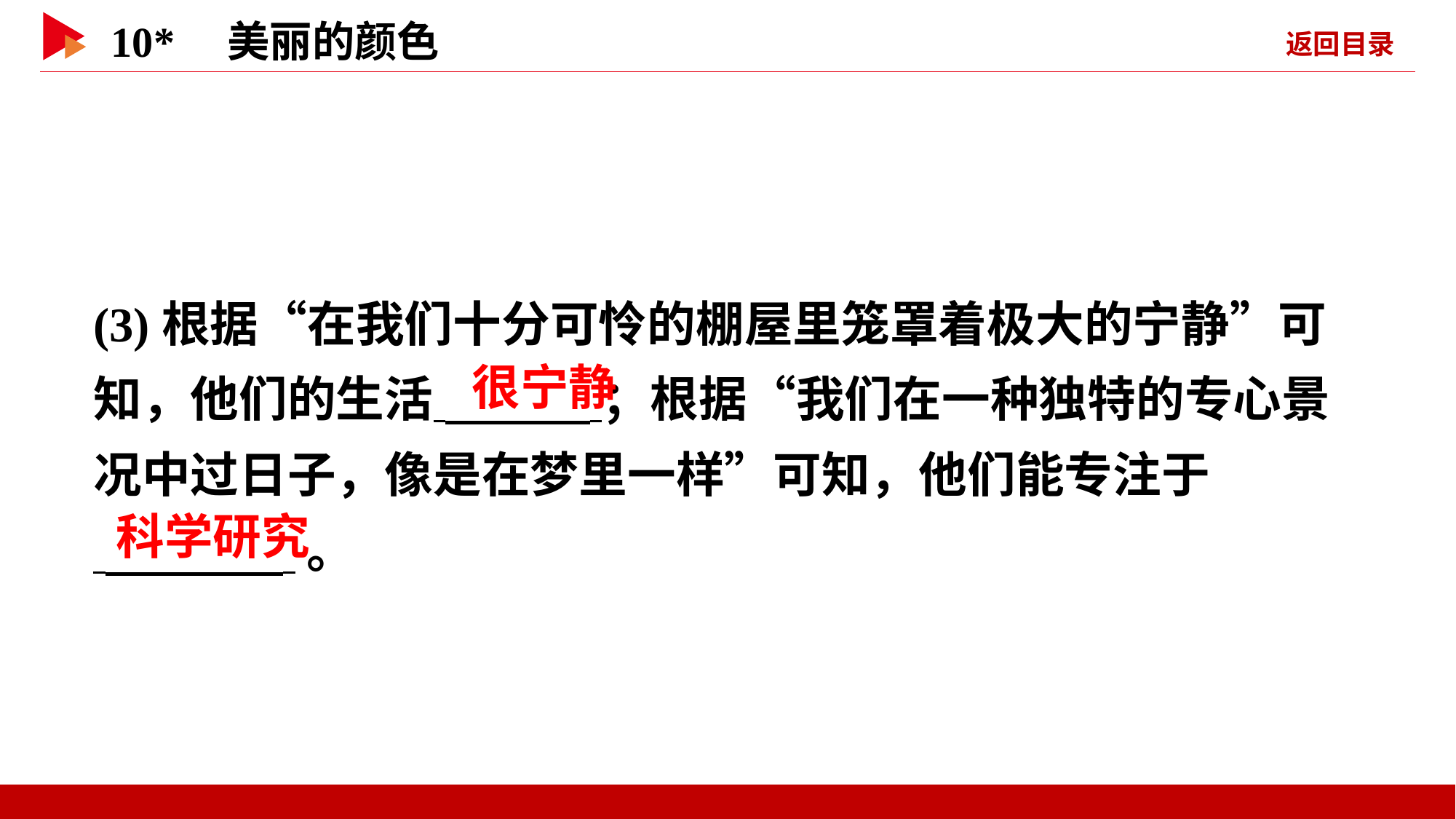

(3)根据“在我们十分可怜的棚屋里笼罩着极大的宁静”可知，他们的生活               ；根据“我们在一种独特的专心景况中过日子，像是在梦里一样”可知，他们能专注于
                  。
 很宁静
 科学研究